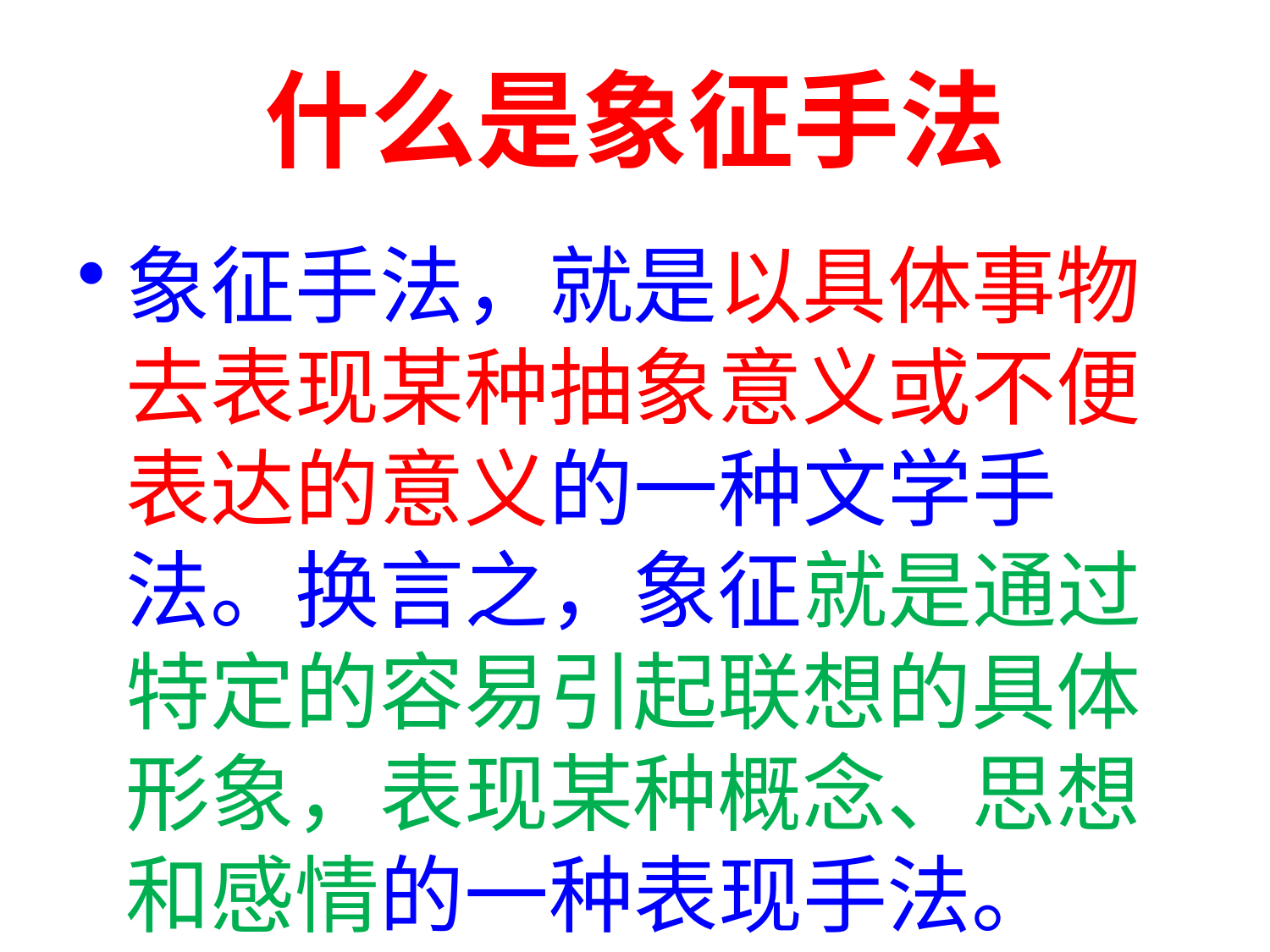

什么是象征手法
象征手法，就是以具体事物去表现某种抽象意义或不便表达的意义的一种文学手法。换言之，象征就是通过特定的容易引起联想的具体形象，表现某种概念、思想和感情的一种表现手法。